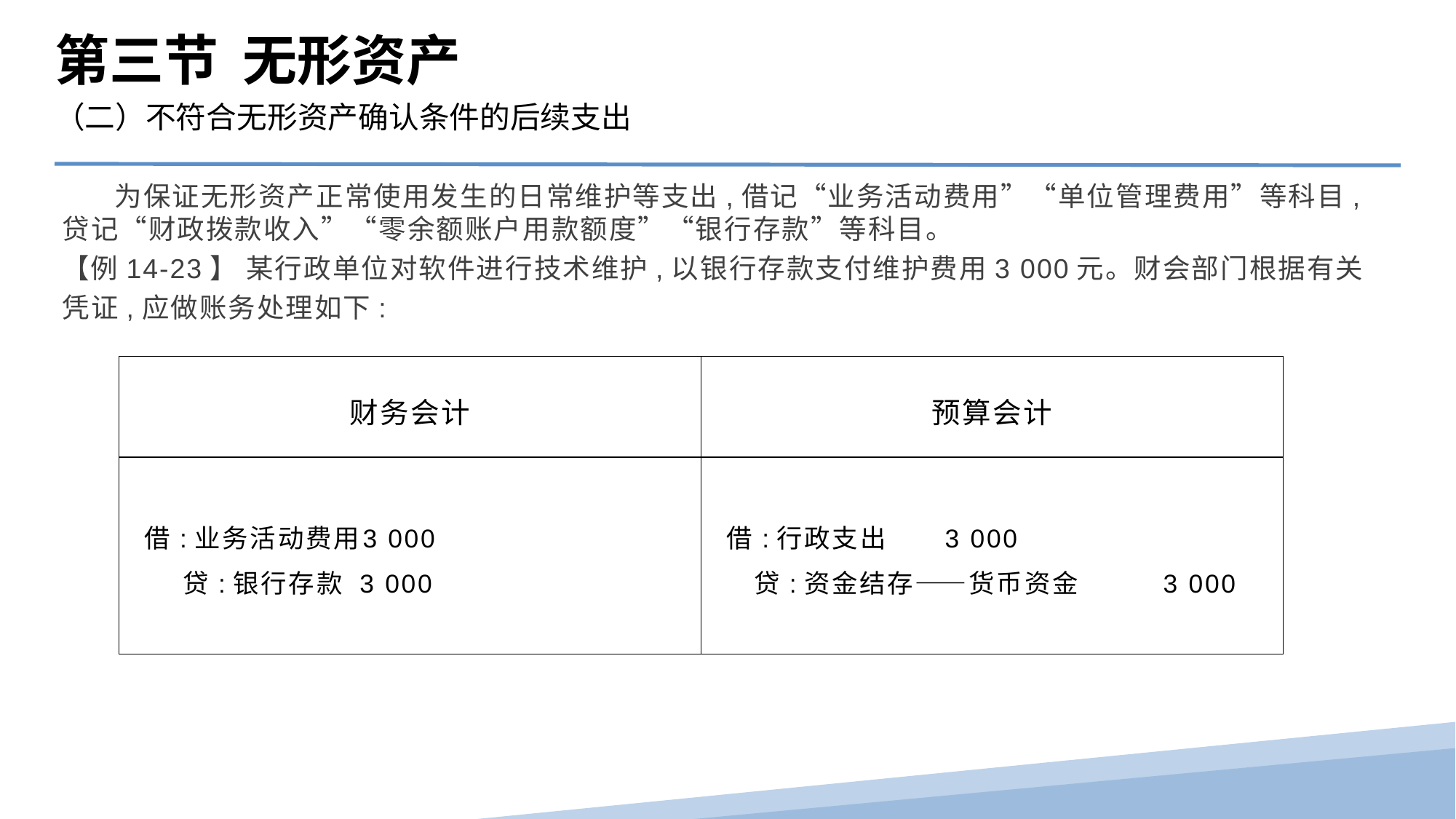

第三节  无形资产
（二）不符合无形资产确认条件的后续支出
      为保证无形资产正常使用发生的日常维护等支出,借记“业务活动费用”“单位管理费用”等科目,贷记“财政拨款收入”“零余额账户用款额度”“银行存款”等科目。
【例14-23】 某行政单位对软件进行技术维护,以银行存款支付维护费用3 000元。财会部门根据有关凭证,应做账务处理如下:
| 财务会计 | 预算会计 |
| --- | --- |
| 借:业务活动费用 3 000 贷:银行存款 3 000 | 借:行政支出 3 000 贷:资金结存——货币资金 3 000 |